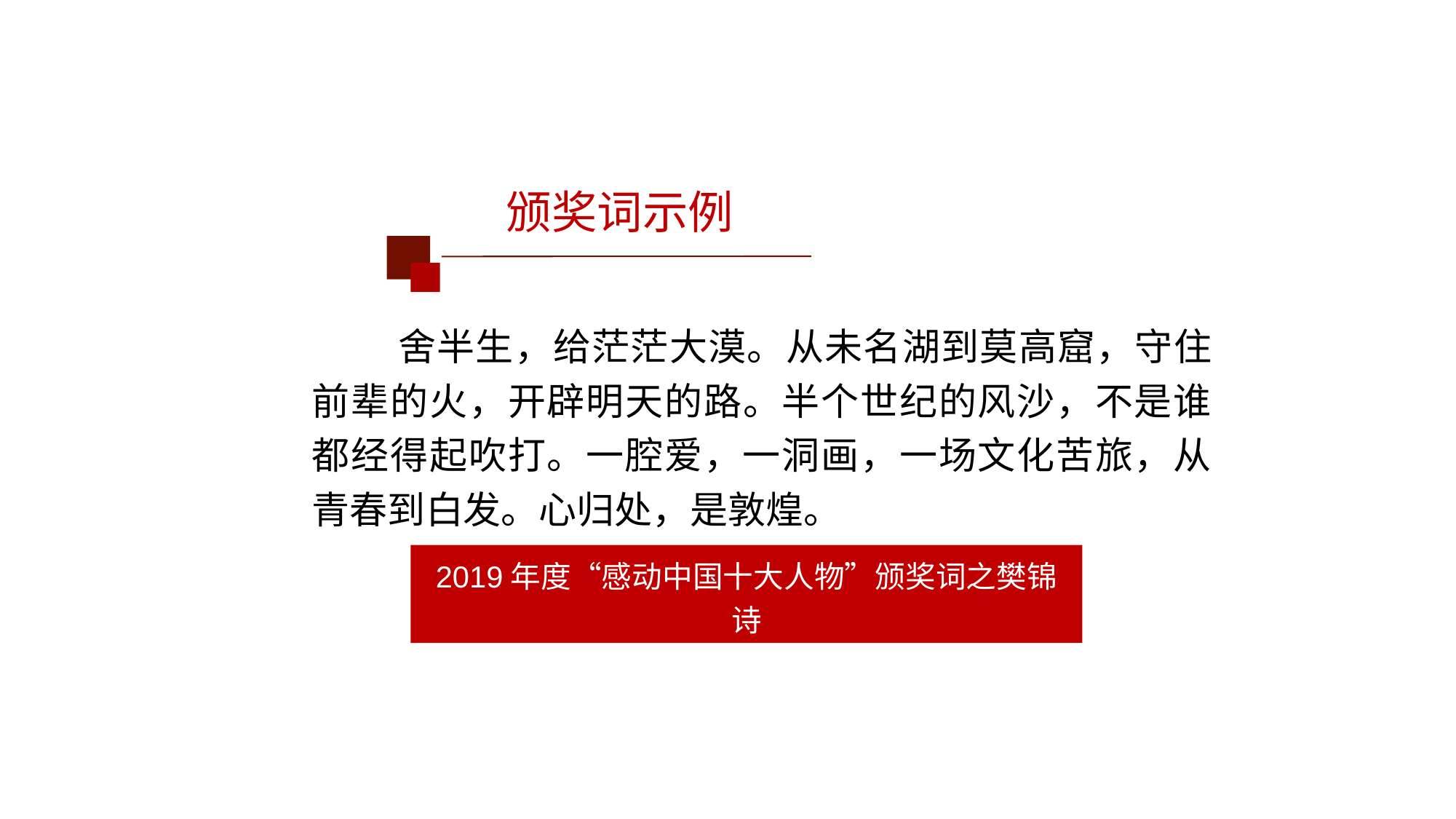

颁奖词示例

        舍半生，给茫茫大漠。从未名湖到莫高窟，守住前辈的火，开辟明天的路。半个世纪的风沙，不是谁都经得起吹打。一腔爱，一洞画，一场文化苦旅，从青春到白发。心归处，是敦煌。
2019年度“感动中国十大人物”颁奖词之樊锦诗